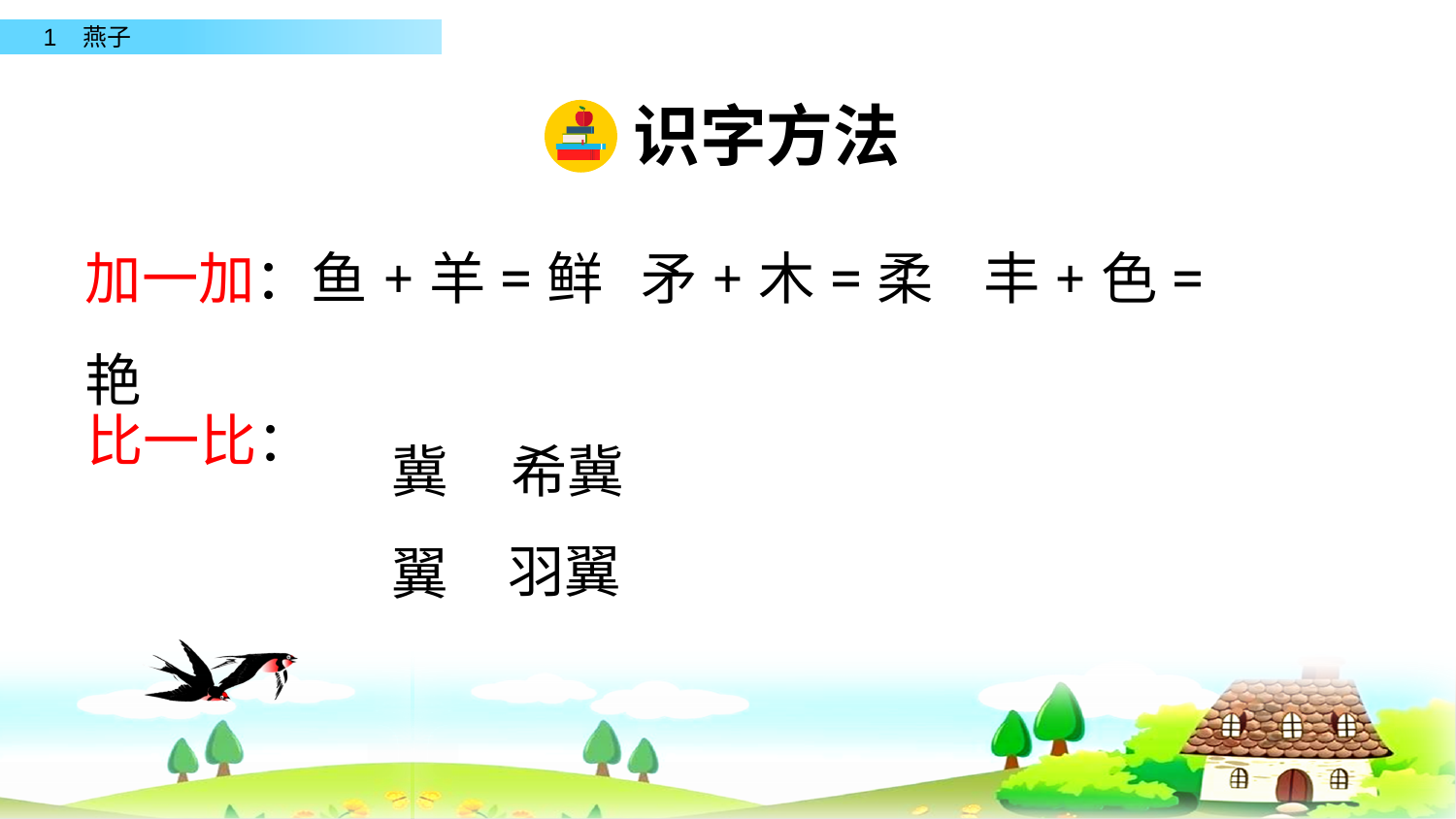

识字方法

加一加：鱼+羊=鲜   矛+木=柔    丰+色=艳
比一比：
冀翼
希冀
羽翼